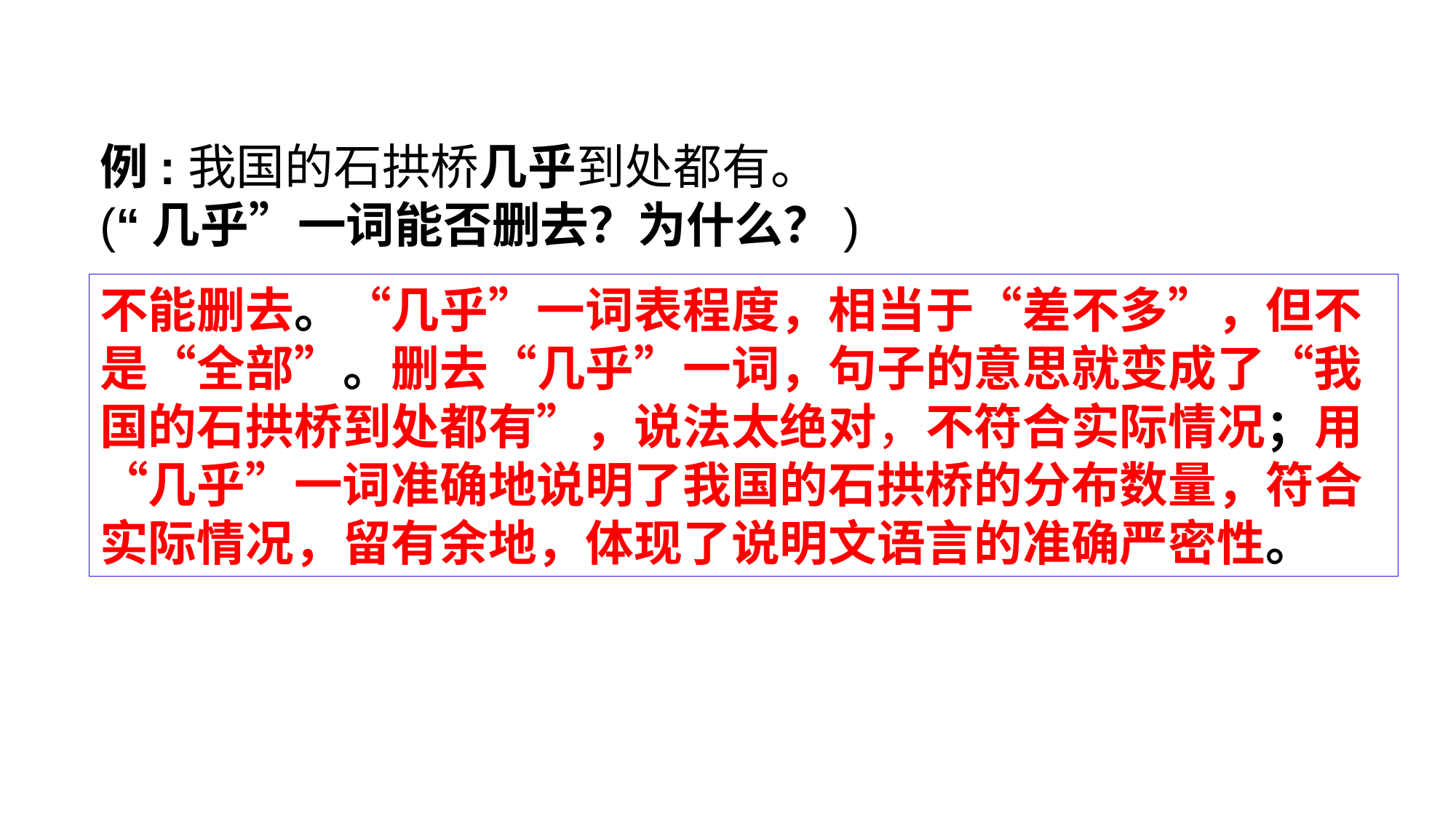

例:我国的石拱桥几乎到处都有。
(“几乎”一词能否删去？为什么？)
不能删去。“几乎”一词表程度，相当于“差不多”，但不是“全部”。删去“几乎”一词，句子的意思就变成了“我国的石拱桥到处都有”，说法太绝对，不符合实际情况；用“几乎”一词准确地说明了我国的石拱桥的分布数量，符合实际情况，留有余地，体现了说明文语言的准确严密性。